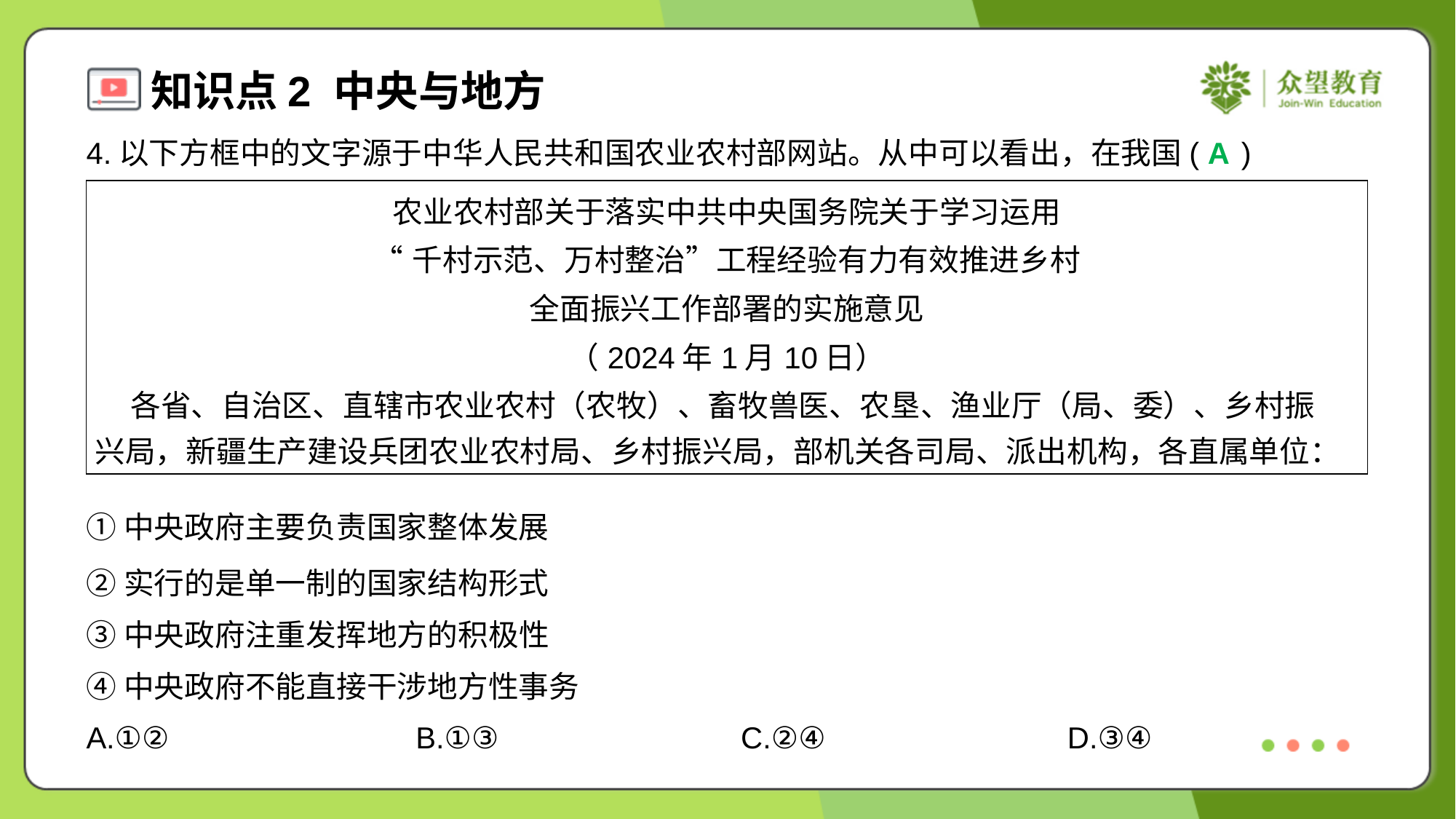

4.以下方框中的文字源于中华人民共和国农业农村部网站。从中可以看出，在我国(     )
A
| 农业农村部关于落实中共中央国务院关于学习运用 “千村示范、万村整治”工程经验有力有效推进乡村 全面振兴工作部署的实施意见 （2024年1月10日） 各省、自治区、直辖市农业农村（农牧）、畜牧兽医、农垦、渔业厅（局、委）、乡村振 兴局，新疆生产建设兵团农业农村局、乡村振兴局，部机关各司局、派出机构，各直属单位： |
| --- |
①中央政府主要负责国家整体发展
②实行的是单一制的国家结构形式
③中央政府注重发挥地方的积极性
④中央政府不能直接干涉地方性事务
A.①②	B.①③	C.②④	D.③④